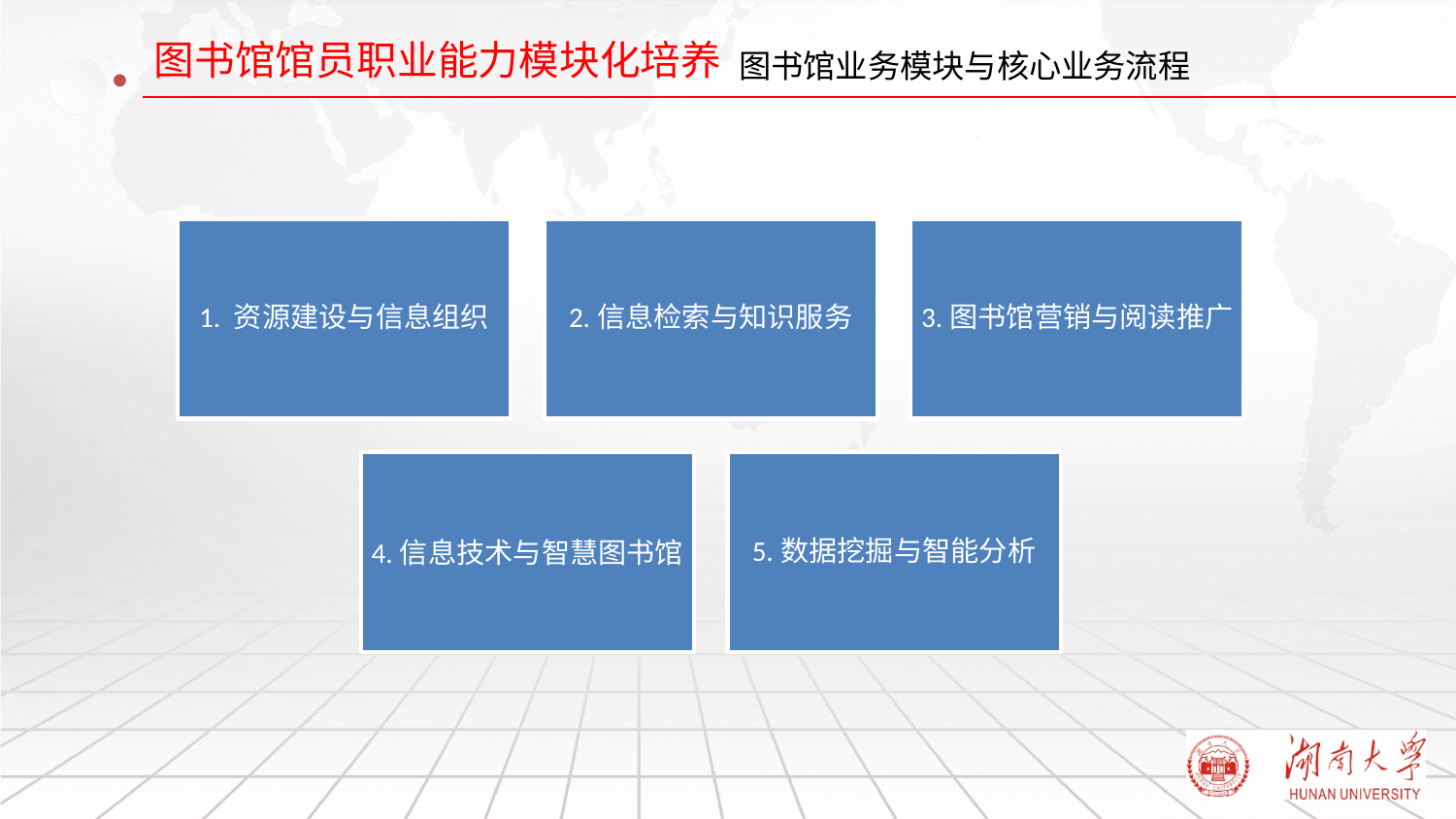

# 图书馆业务模块与核心业务流程
1. 资源建设与信息组织
2.信息检索与知识服务
3.图书馆营销与阅读推广
4.信息技术与智慧图书馆
5.数据挖掘与智能分析